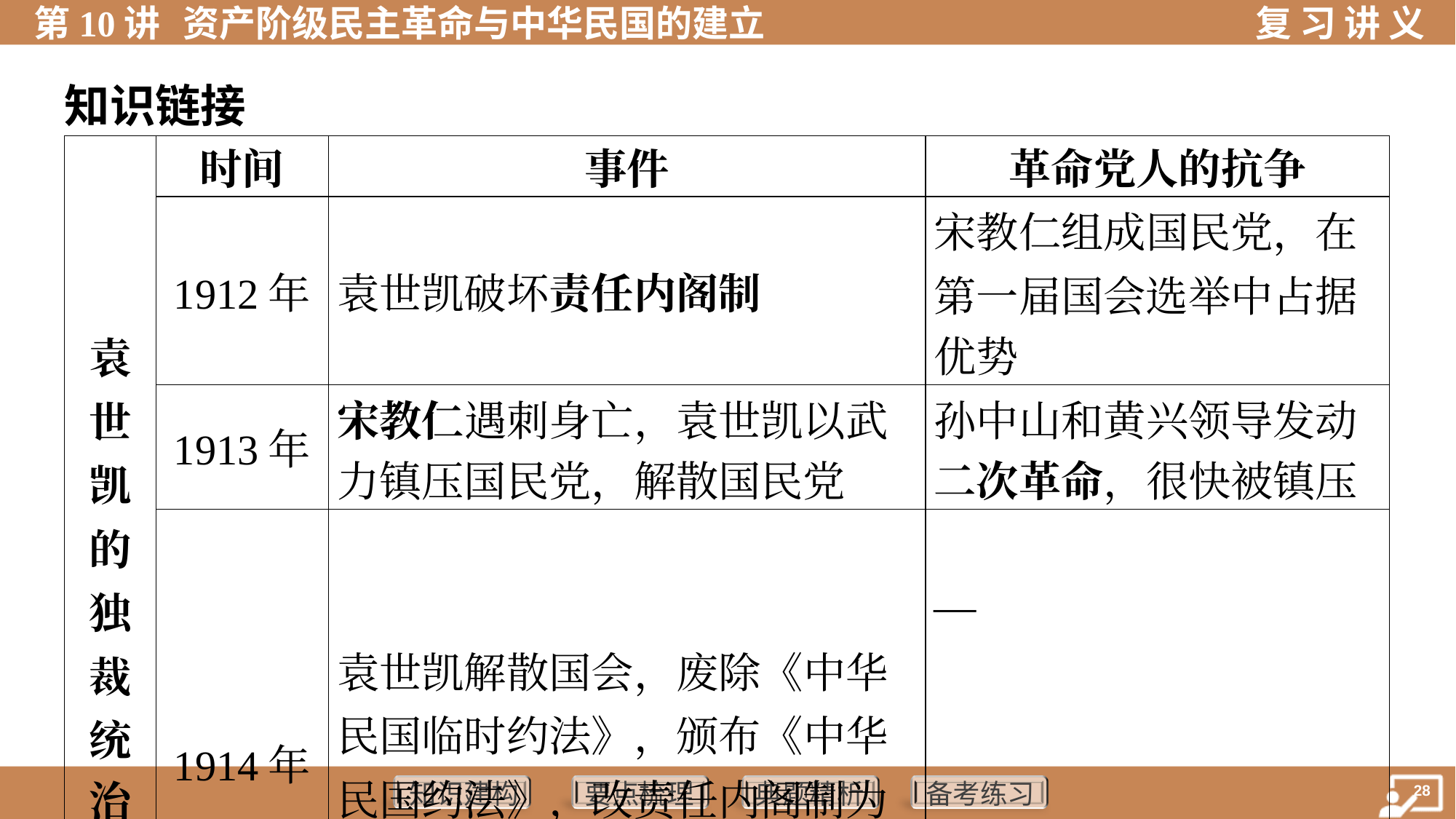

知识链接
| 袁 世 凯 的 独 裁 统 治 | 时间 | 事件 | 革命党人的抗争 |
| --- | --- | --- | --- |
|  | 1912年 | 袁世凯破坏责任内阁制 | 宋教仁组成国民党，在 第一届国会选举中占据 优势 |
|  | 1913年 | 宋教仁遇刺身亡，袁世凯以武 力镇压国民党，解散国民党 | 孙中山和黄兴领导发动 二次革命，很快被镇压 |
|  | 1914年 | 袁世凯解散国会，废除《中华 民国临时约法》，颁布《中华 民国约法》，改责任内阁制为 总统制 | — |